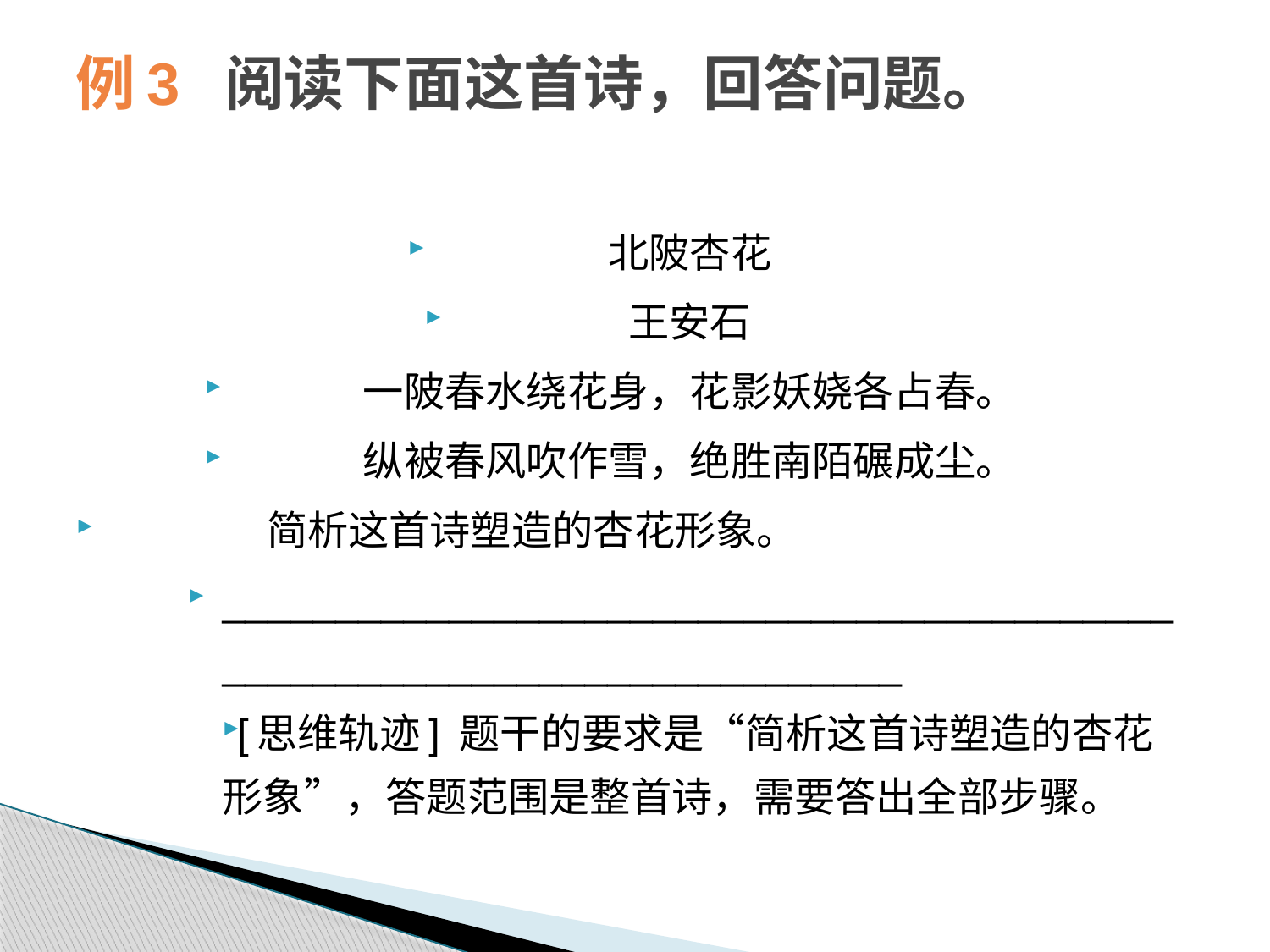

# 例3  阅读下面这首诗，回答问题。
北陂杏花
王安石
一陂春水绕花身，花影妖娆各占春。
纵被春风吹作雪，绝胜南陌碾成尘。
        简析这首诗塑造的杏花形象。
________________________________________________________________________
[思维轨迹] 题干的要求是“简析这首诗塑造的杏花形象”，答题范围是整首诗，需要答出全部步骤。